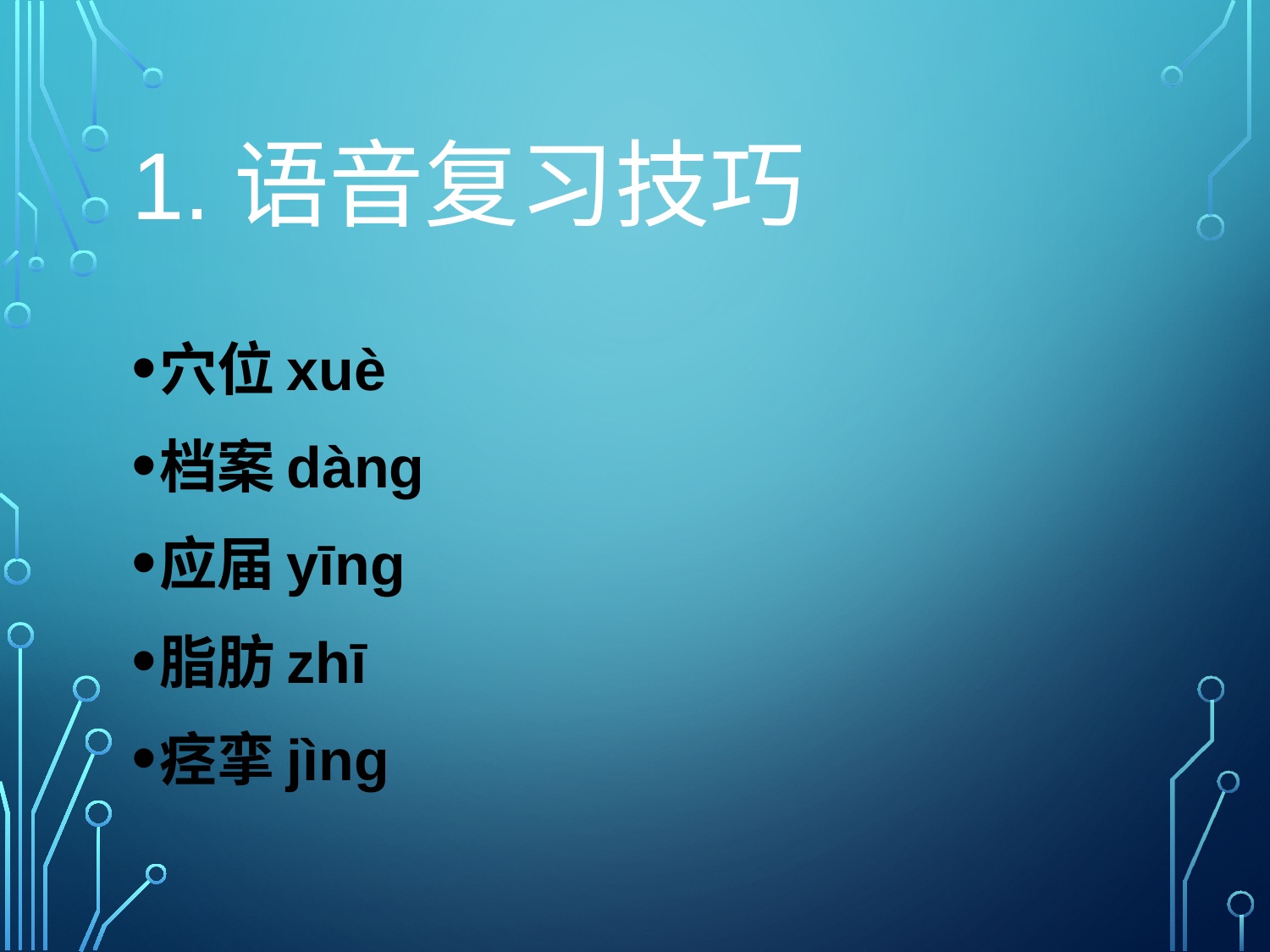

# 1.语音复习技巧
穴位xuè
档案dàng
应届yīng
脂肪zhī
痉挛jìng